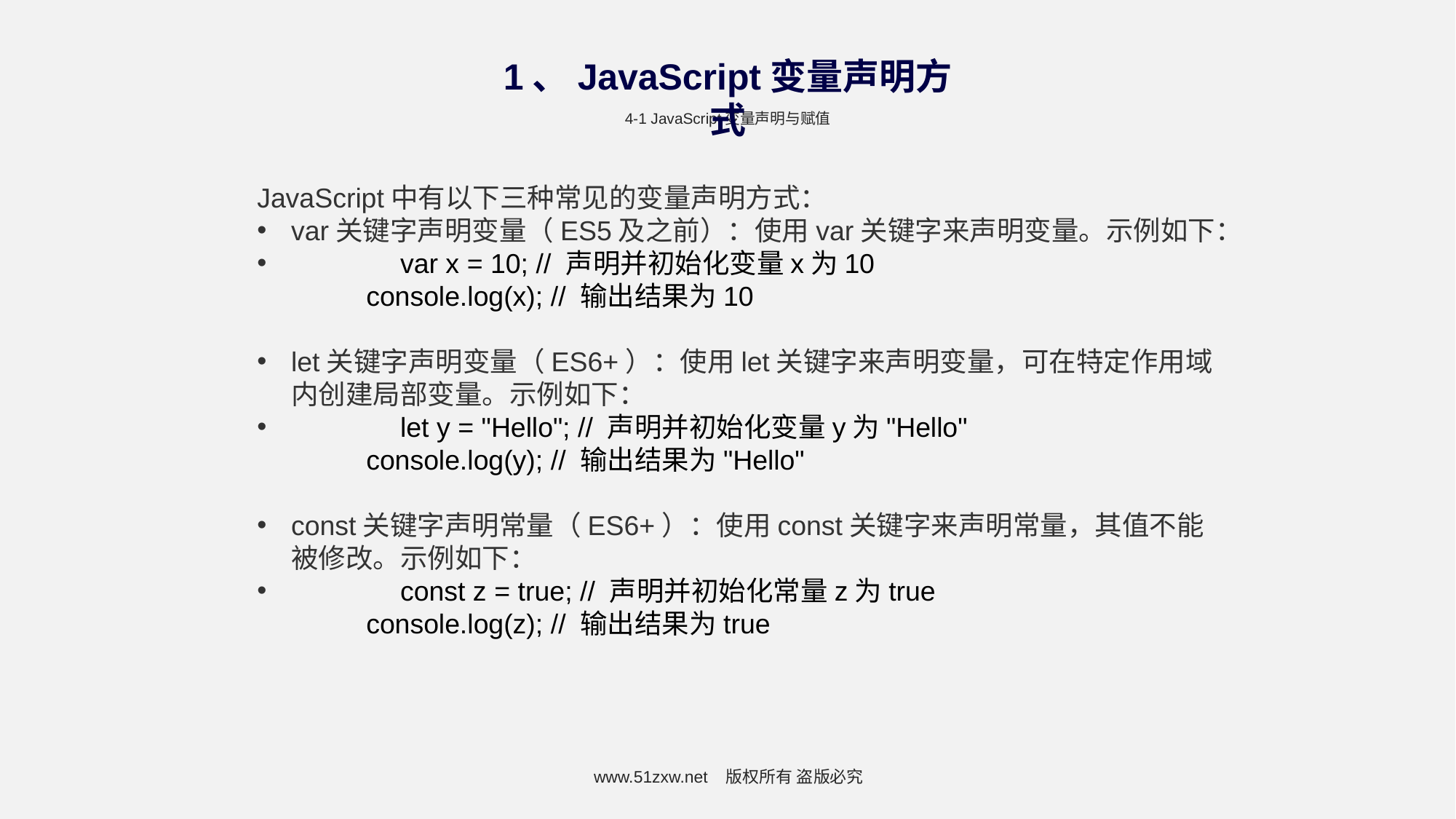

1、JavaScript变量声明方式
4-1 JavaScript变量声明与赋值
JavaScript中有以下三种常见的变量声明方式：
var关键字声明变量（ES5及之前）：使用var关键字来声明变量。示例如下：
	var x = 10; // 声明并初始化变量x为10
	console.log(x); // 输出结果为10

let关键字声明变量（ES6+）：使用let关键字来声明变量，可在特定作用域内创建局部变量。示例如下：
	let y = "Hello"; // 声明并初始化变量y为"Hello"
	console.log(y); // 输出结果为"Hello"

const关键字声明常量（ES6+）：使用const关键字来声明常量，其值不能被修改。示例如下：
	const z = true; // 声明并初始化常量z为true
	console.log(z); // 输出结果为true
www.51zxw.net   版权所有 盗版必究